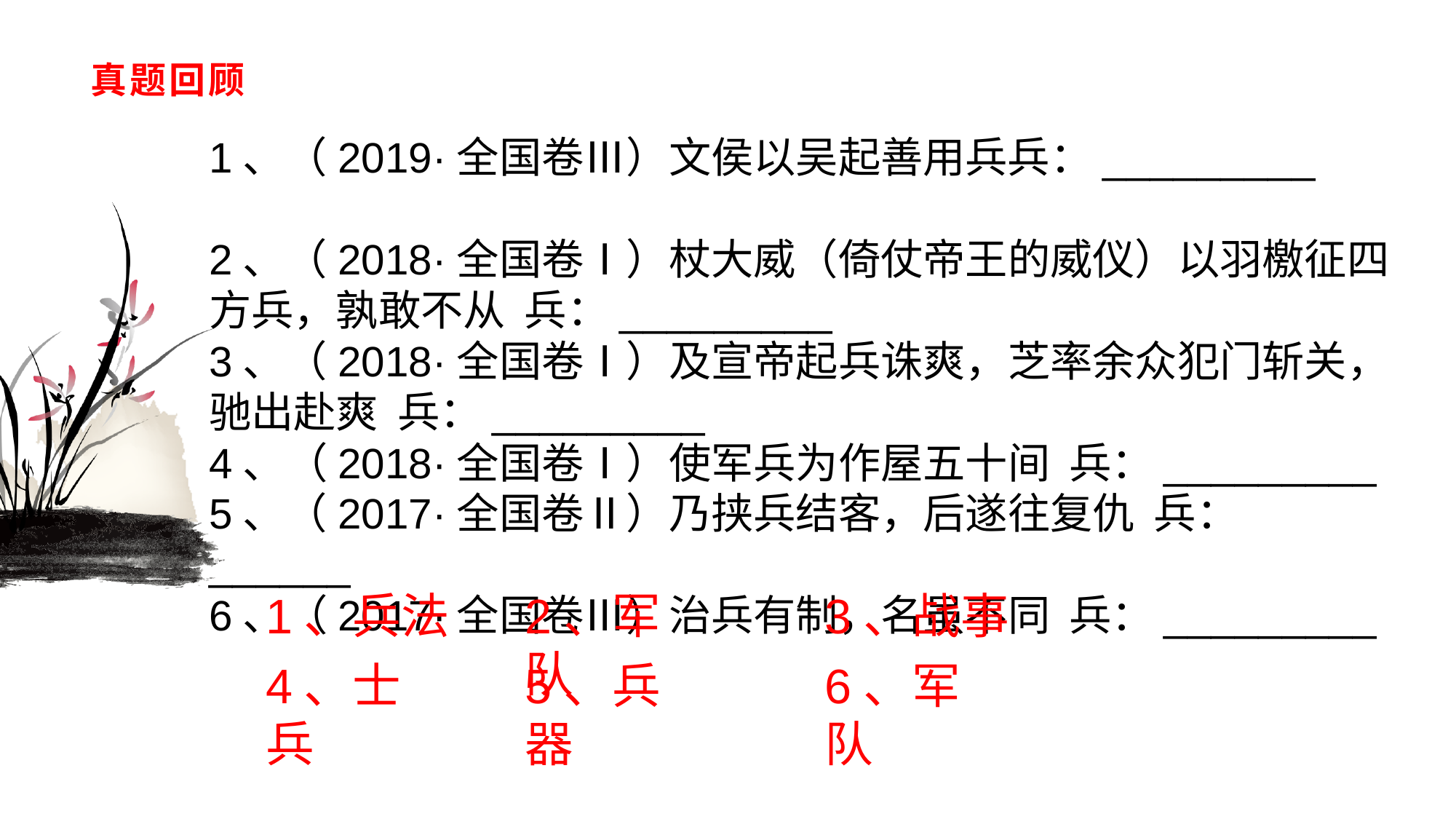

# 真题回顾
1、（2019·全国卷Ⅲ）文侯以吴起善用兵兵：_________
2、（2018·全国卷Ⅰ）杖大威（倚仗帝王的威仪）以羽檄征四方兵，孰敢不从  兵：_________
3、（2018·全国卷Ⅰ）及宣帝起兵诛爽，芝率余众犯门斩关，驰出赴爽  兵：_________
4、（2018·全国卷Ⅰ）使军兵为作屋五十间  兵：_________
5、（2017·全国卷Ⅱ）乃挟兵结客，后遂往复仇  兵：______
6、（2017·全国卷Ⅲ）治兵有制，名虽不同  兵：_________
1、兵法
2、军队
3、战事
4、士兵
5、兵器
6、军队